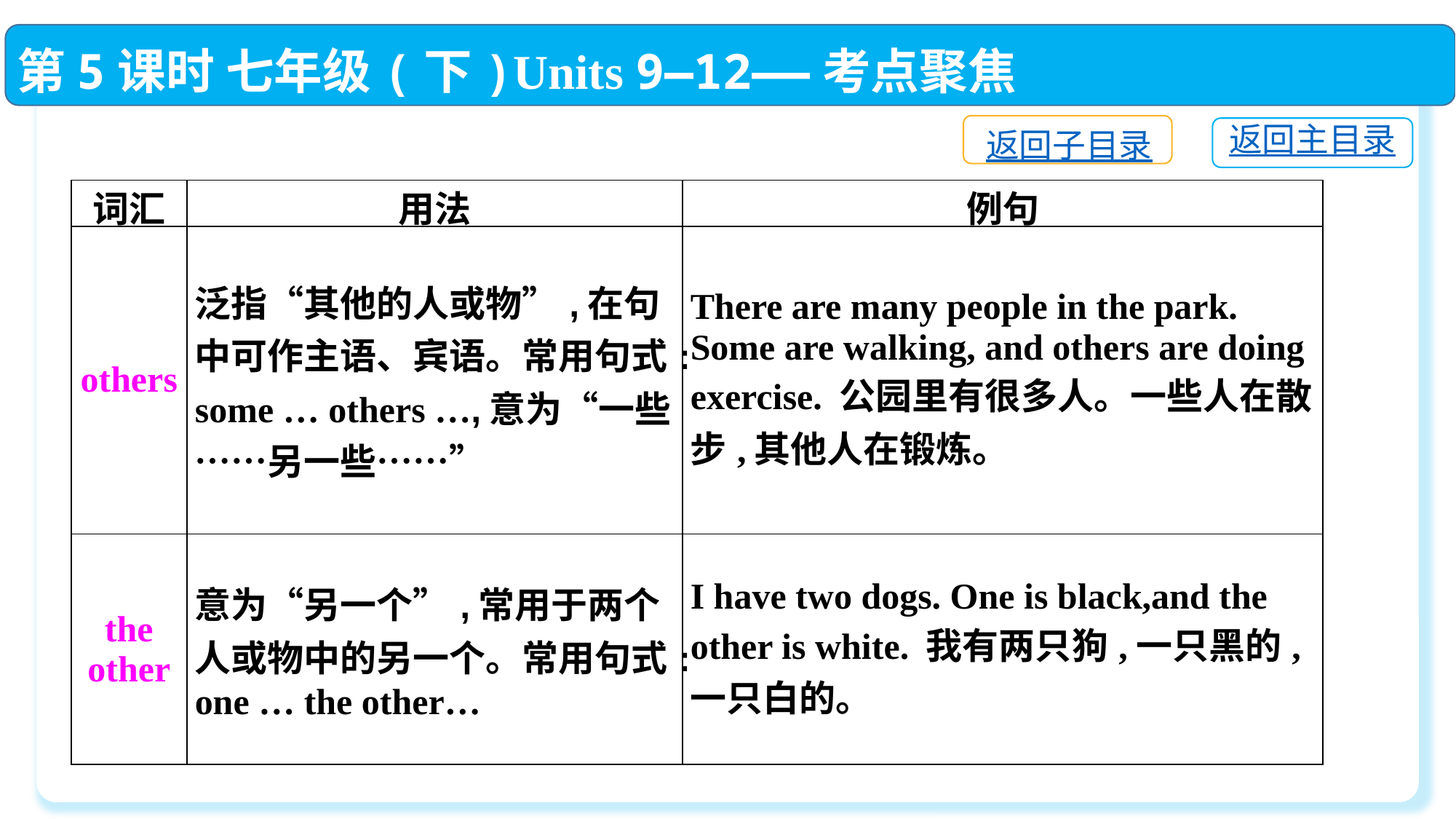

第5课时 七年级(下)Units 9—12——考点聚焦

返回子目录
返回主目录
| 词汇 | 用法 | 例句 |
| --- | --- | --- |
| others | 泛指“其他的人或物”,在句中可作主语、宾语。常用句式:some … others …,意为“一些……另一些……” | There are many people in the park. Some are walking, and others are doing exercise. 公园里有很多人。一些人在散步,其他人在锻炼。 |
| the other | 意为“另一个”,常用于两个人或物中的另一个。常用句式:one … the other… | I have two dogs. One is black,and the other is white. 我有两只狗,一只黑的,一只白的。 |